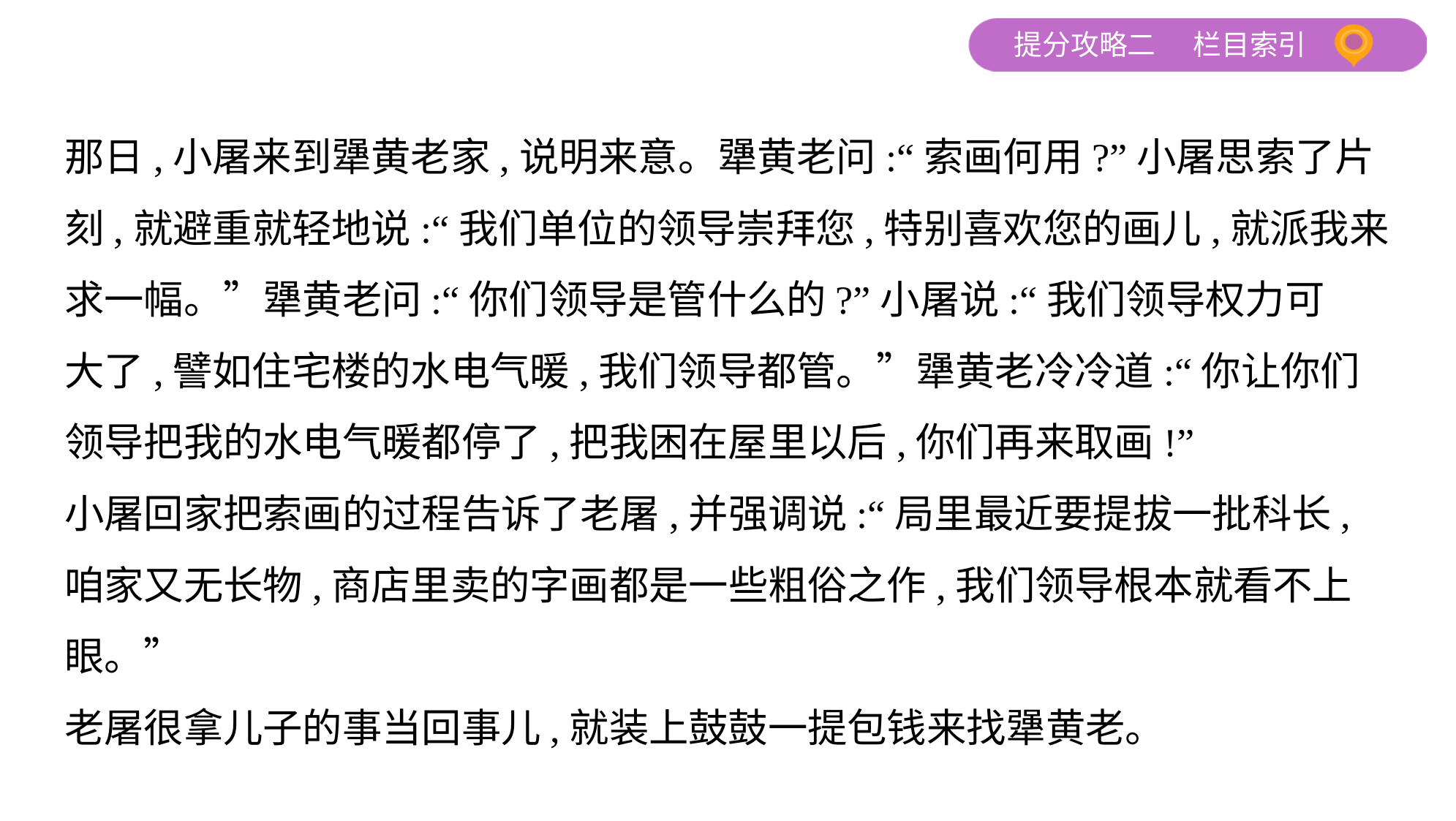

那日,小屠来到犟黄老家,说明来意。犟黄老问:“索画何用?”小屠思索了片
刻,就避重就轻地说:“我们单位的领导崇拜您,特别喜欢您的画儿,就派我来
求一幅。”犟黄老问:“你们领导是管什么的?”小屠说:“我们领导权力可
大了,譬如住宅楼的水电气暖,我们领导都管。”犟黄老冷冷道:“你让你们
领导把我的水电气暖都停了,把我困在屋里以后,你们再来取画!”
小屠回家把索画的过程告诉了老屠,并强调说:“局里最近要提拔一批科长,
咱家又无长物,商店里卖的字画都是一些粗俗之作,我们领导根本就看不上
眼。”
老屠很拿儿子的事当回事儿,就装上鼓鼓一提包钱来找犟黄老。